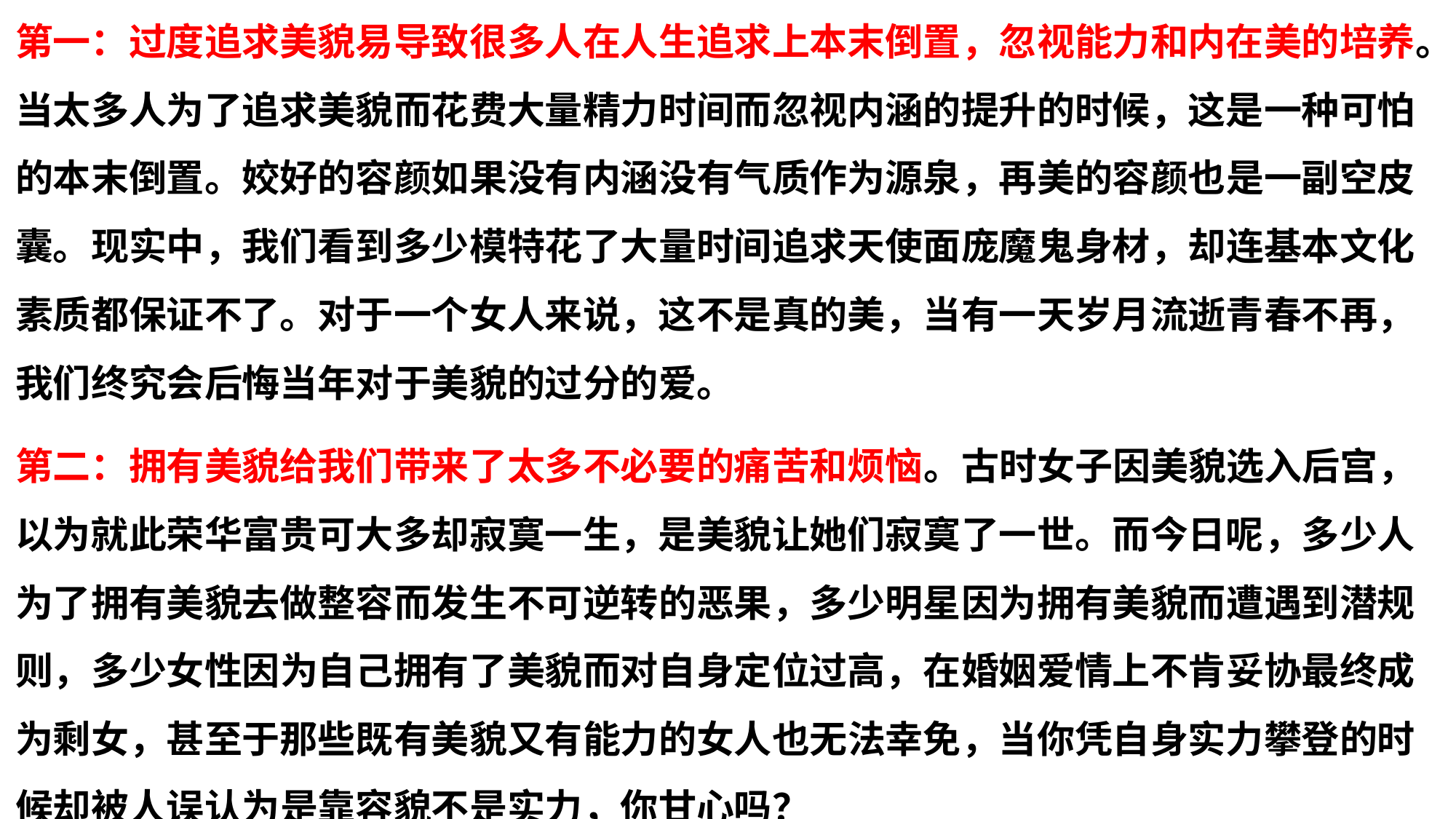

第一：过度追求美貌易导致很多人在人生追求上本末倒置，忽视能力和内在美的培养。当太多人为了追求美貌而花费大量精力时间而忽视内涵的提升的时候，这是一种可怕的本末倒置。姣好的容颜如果没有内涵没有气质作为源泉，再美的容颜也是一副空皮囊。现实中，我们看到多少模特花了大量时间追求天使面庞魔鬼身材，却连基本文化素质都保证不了。对于一个女人来说，这不是真的美，当有一天岁月流逝青春不再，我们终究会后悔当年对于美貌的过分的爱。
第二：拥有美貌给我们带来了太多不必要的痛苦和烦恼。古时女子因美貌选入后宫，以为就此荣华富贵可大多却寂寞一生，是美貌让她们寂寞了一世。而今日呢，多少人为了拥有美貌去做整容而发生不可逆转的恶果，多少明星因为拥有美貌而遭遇到潜规则，多少女性因为自己拥有了美貌而对自身定位过高，在婚姻爱情上不肯妥协最终成为剩女，甚至于那些既有美貌又有能力的女人也无法幸免，当你凭自身实力攀登的时候却被人误认为是靠容貌不是实力，你甘心吗？